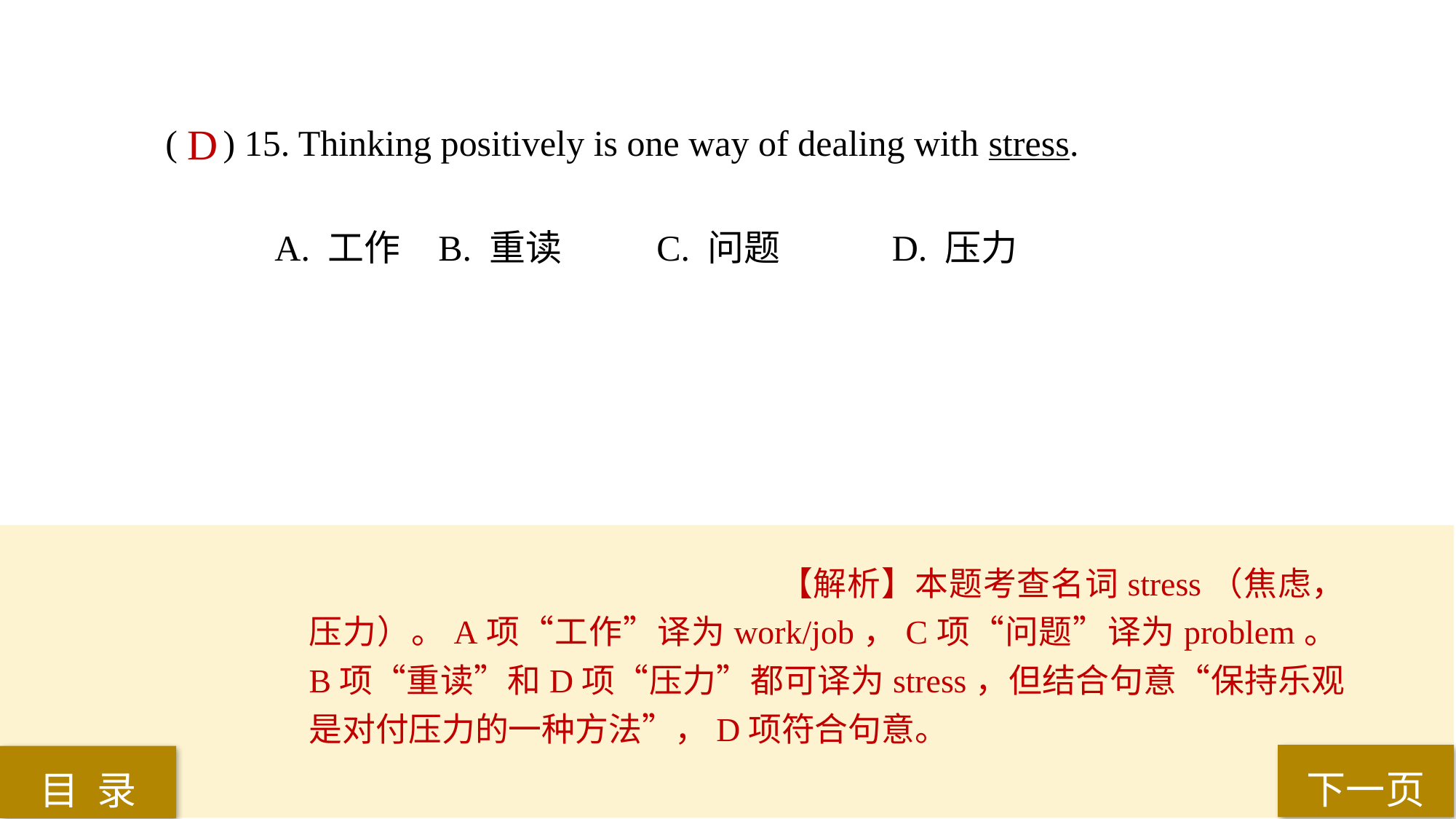

(     ) 15. Thinking positively is one way of dealing with stress.

A. 工作 	B. 重读 	C. 问题	 D. 压力
D
【解析】本题考查名词stress（焦虑，压力）。A项“工作”译为work/job，C项“问题”译为problem。B项“重读”和D项“压力”都可译为stress，但结合句意“保持乐观是对付压力的一种方法”，D项符合句意。